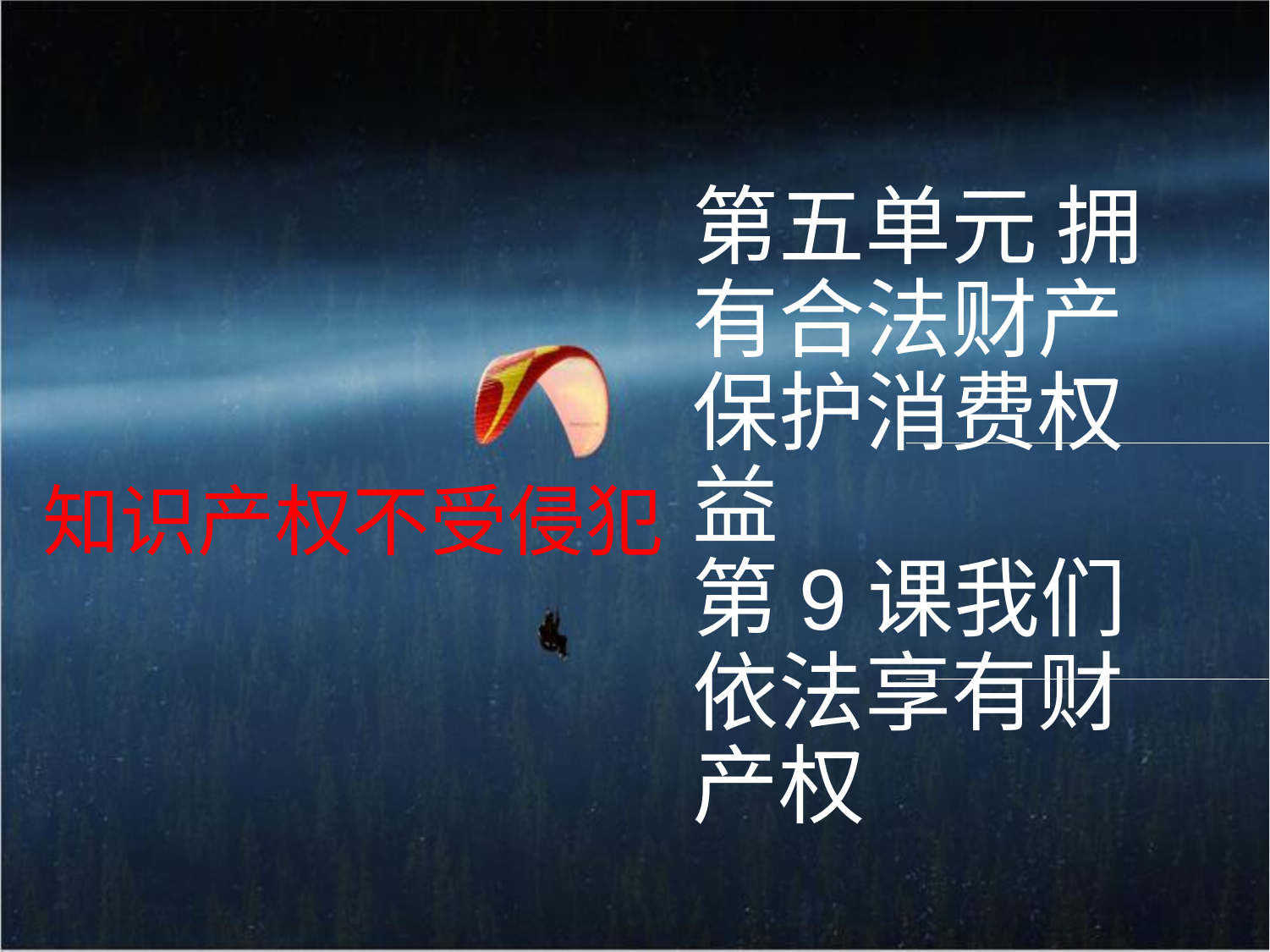

# 第五单元 拥有合法财产 保护消费权益 第9课我们依法享有财产权
知识产权不受侵犯